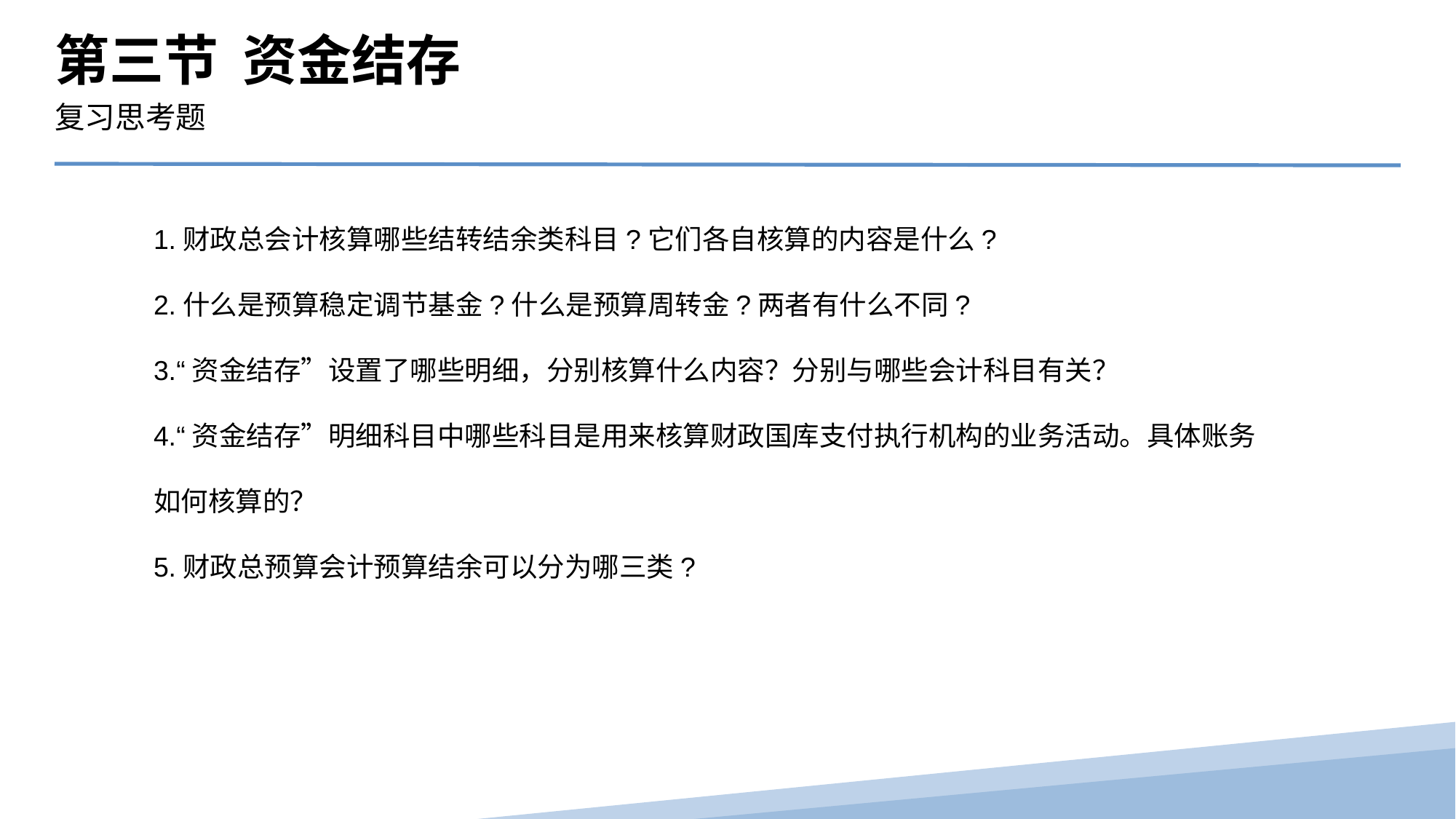

第三节  资金结存
复习思考题
1.财政总会计核算哪些结转结余类科目?它们各自核算的内容是什么?
2.什么是预算稳定调节基金?什么是预算周转金?两者有什么不同?
3.“资金结存”设置了哪些明细，分别核算什么内容？分别与哪些会计科目有关？
4.“资金结存”明细科目中哪些科目是用来核算财政国库支付执行机构的业务活动。具体账务如何核算的？
5.财政总预算会计预算结余可以分为哪三类?